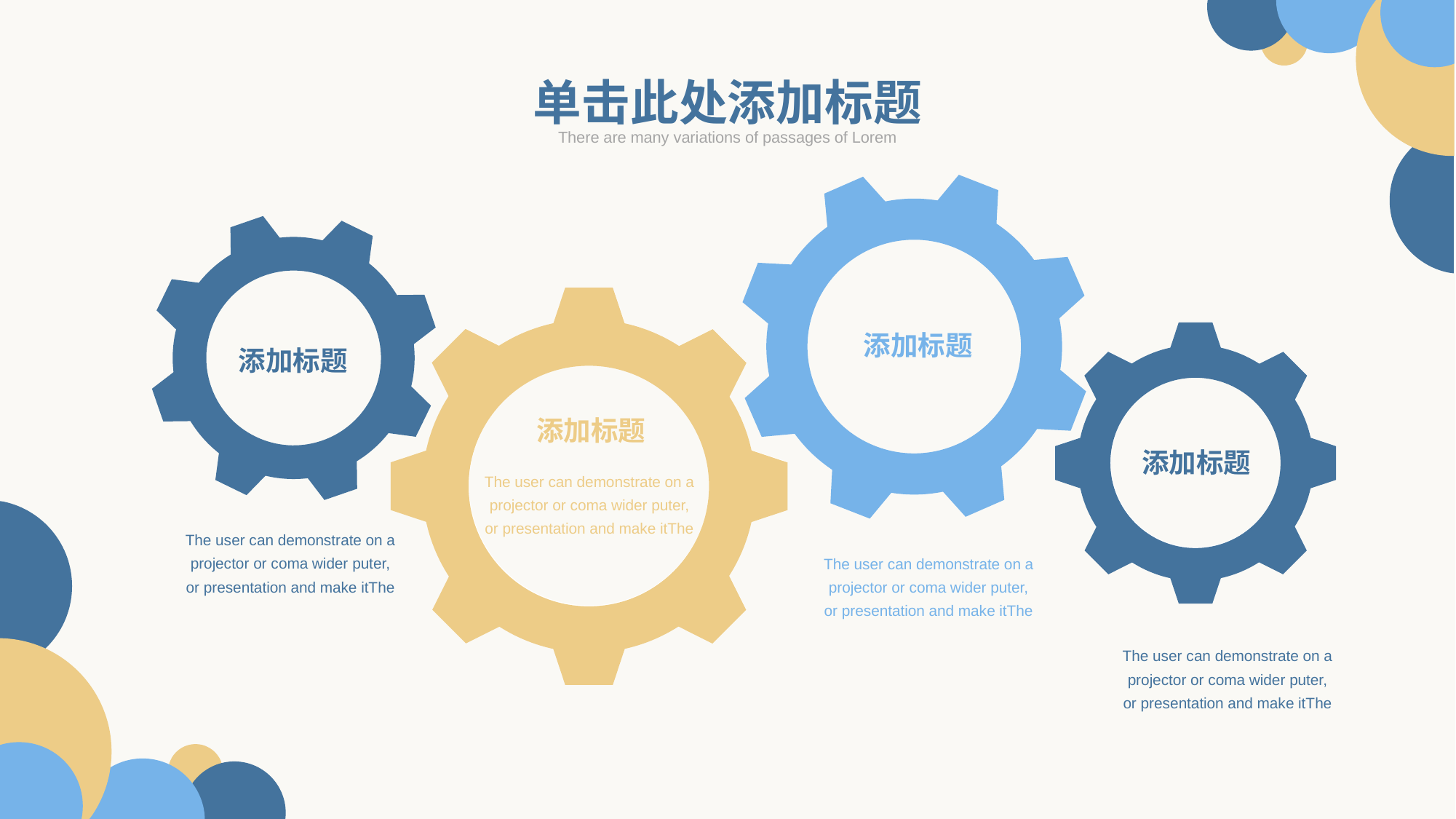

单击此处添加标题
There are many variations of passages of Lorem

添加标题
添加标题
添加标题
添加标题
The user can demonstrate on a projector or coma wider puter, or presentation and make itThe

The user can demonstrate on a projector or coma wider puter, or presentation and make itThe
The user can demonstrate on a projector or coma wider puter, or presentation and make itThe
The user can demonstrate on a projector or coma wider puter, or presentation and make itThe